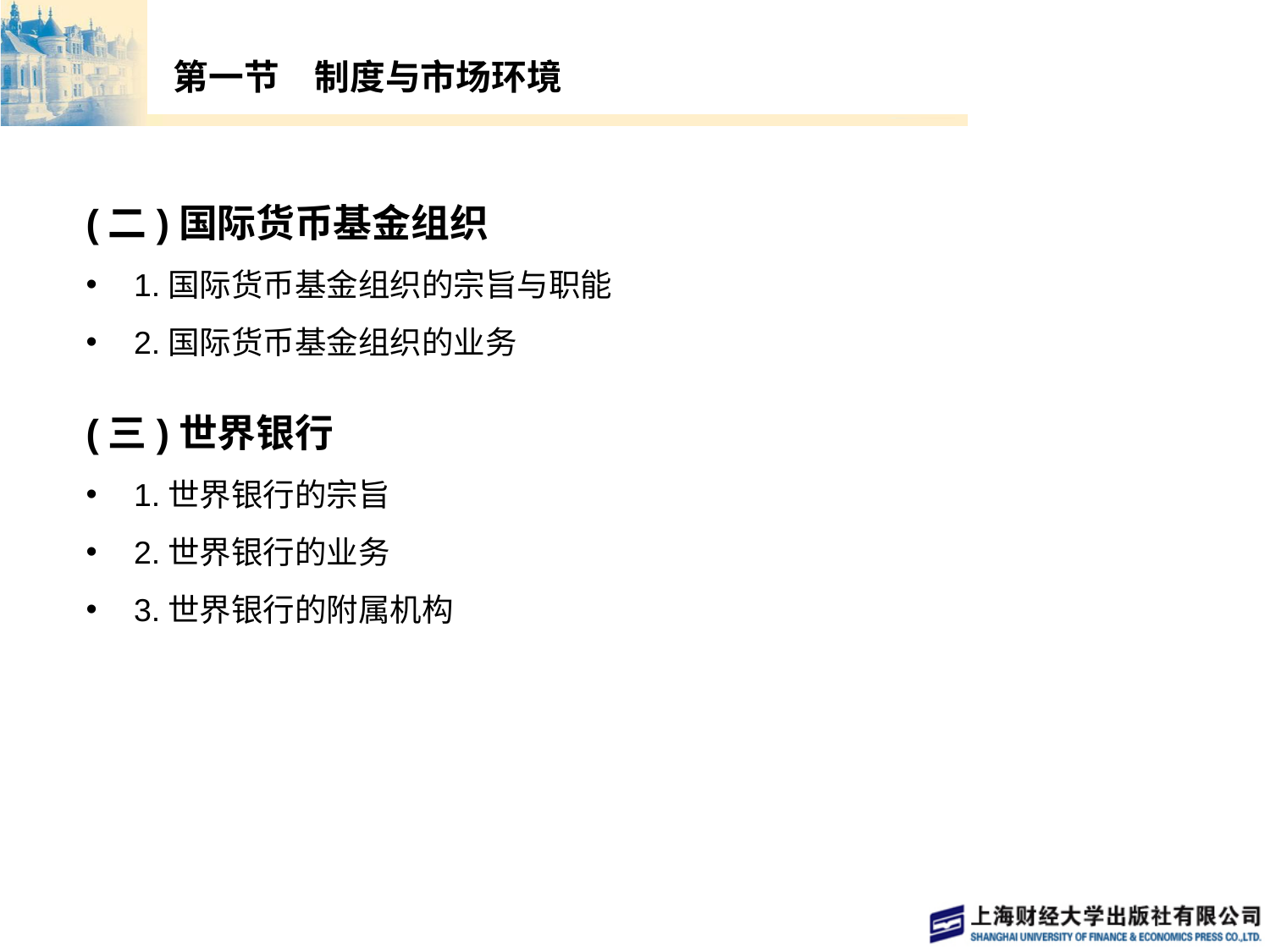

# 第一节　制度与市场环境
(二)国际货币基金组织
1.国际货币基金组织的宗旨与职能
2.国际货币基金组织的业务
(三)世界银行
1.世界银行的宗旨
2.世界银行的业务
3.世界银行的附属机构